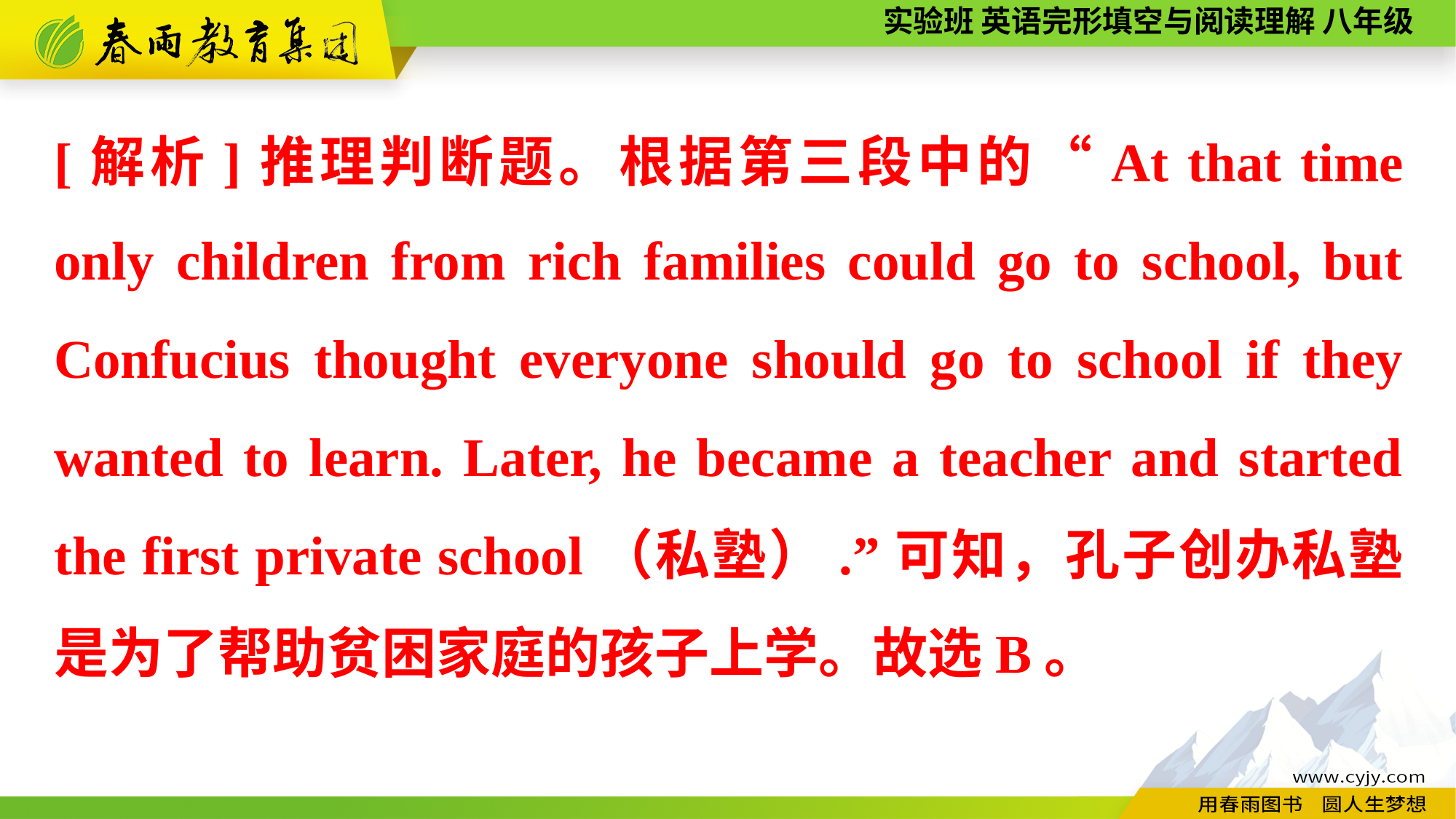

[解析]推理判断题。根据第三段中的“At that time only children from rich families could go to school, but Confucius thought everyone should go to school if they wanted to learn. Later, he became a teacher and started the first private school（私塾）.”可知，孔子创办私塾是为了帮助贫困家庭的孩子上学。故选B。